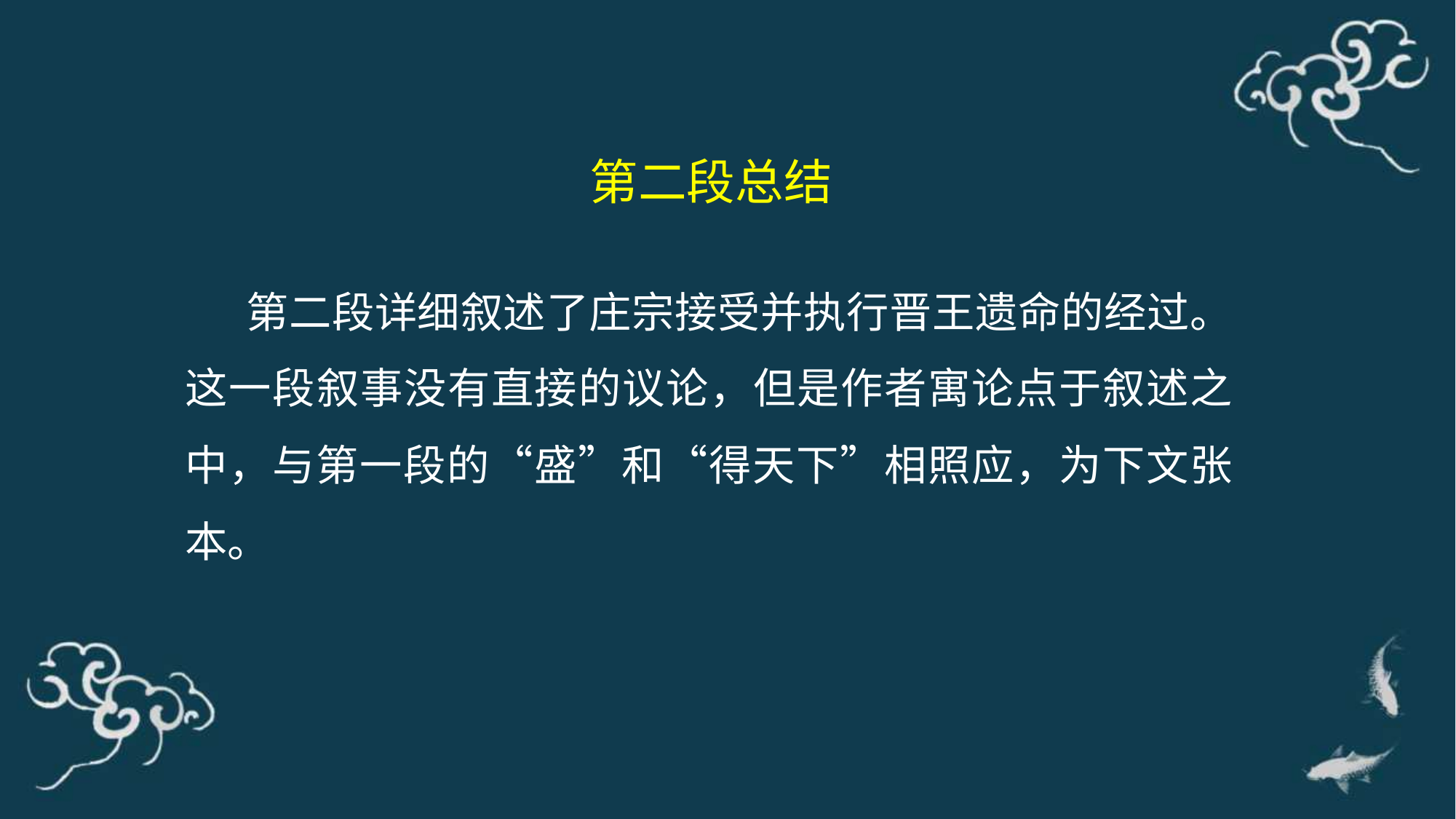

第二段总结
     第二段详细叙述了庄宗接受并执行晋王遗命的经过。这一段叙事没有直接的议论，但是作者寓论点于叙述之中，与第一段的“盛”和“得天下”相照应，为下文张本。